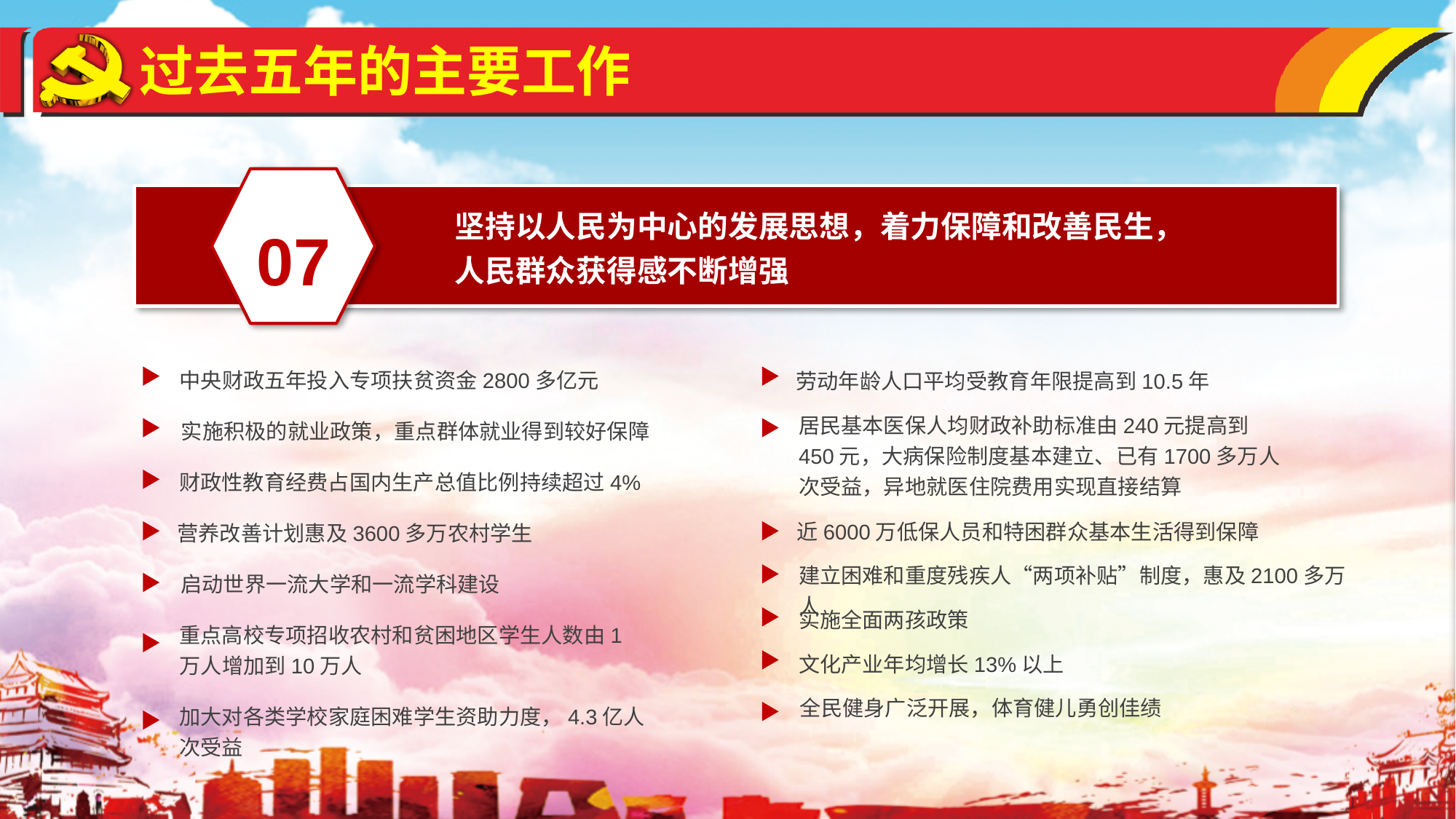

过去五年的主要工作

07

坚持以人民为中心的发展思想，着力保障和改善民生，人民群众获得感不断增强
中央财政五年投入专项扶贫资金2800多亿元
劳动年龄人口平均受教育年限提高到10.5年

居民基本医保人均财政补助标准由240元提高到450元，大病保险制度基本建立、已有1700多万人次受益，异地就医住院费用实现直接结算
实施积极的就业政策，重点群体就业得到较好保障

财政性教育经费占国内生产总值比例持续超过4%

近6000万低保人员和特困群众基本生活得到保障
营养改善计划惠及3600多万农村学生

建立困难和重度残疾人“两项补贴”制度，惠及2100多万人
启动世界一流大学和一流学科建设

实施全面两孩政策

重点高校专项招收农村和贫困地区学生人数由1万人增加到10万人

文化产业年均增长13%以上

全民健身广泛开展，体育健儿勇创佳绩
加大对各类学校家庭困难学生资助力度，4.3亿人次受益